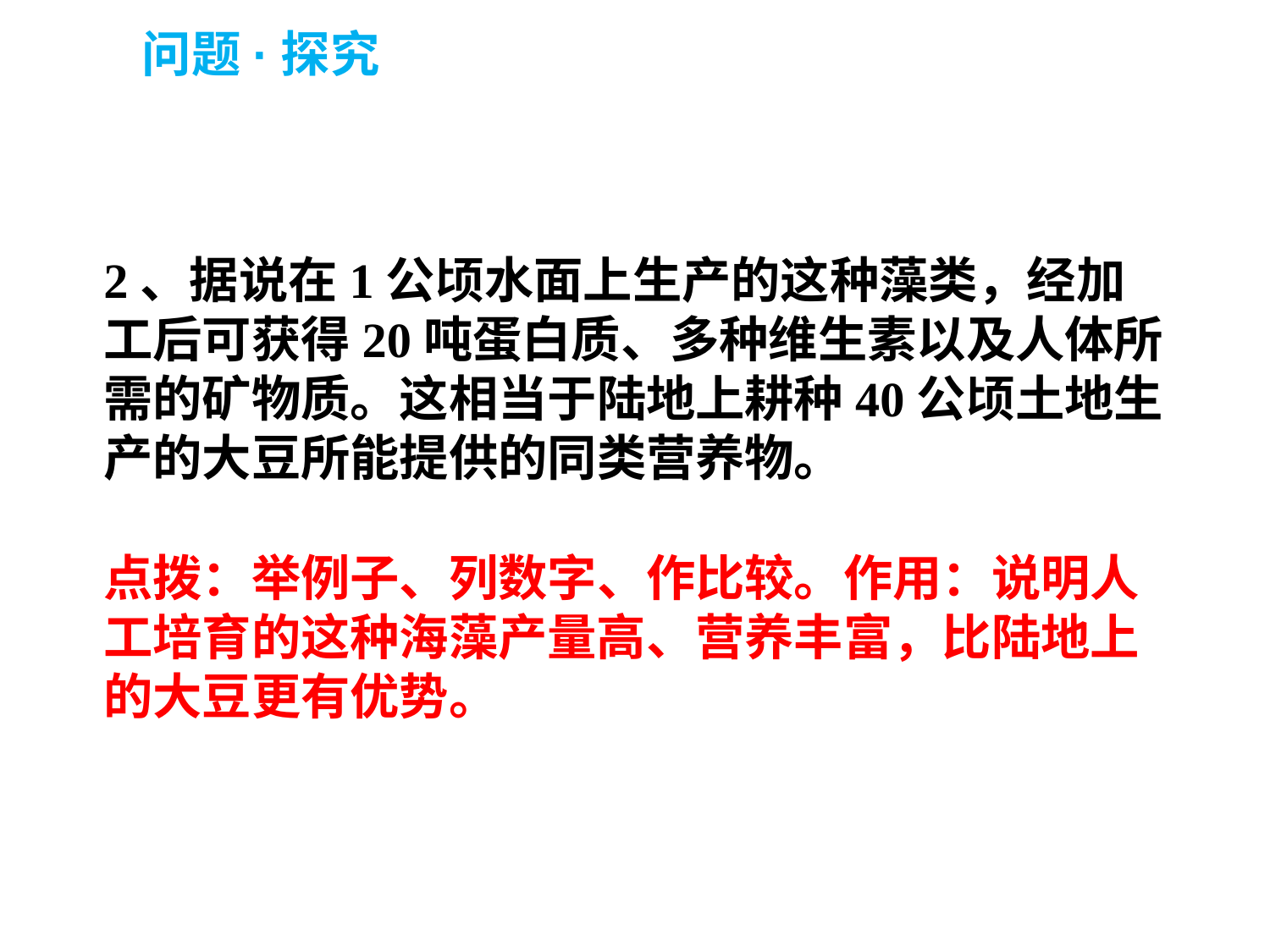

问题·探究
2、据说在1公顷水面上生产的这种藻类，经加工后可获得20吨蛋白质、多种维生素以及人体所需的矿物质。这相当于陆地上耕种40公顷土地生产的大豆所能提供的同类营养物。
点拨：举例子、列数字、作比较。作用：说明人工培育的这种海藻产量高、营养丰富，比陆地上的大豆更有优势。